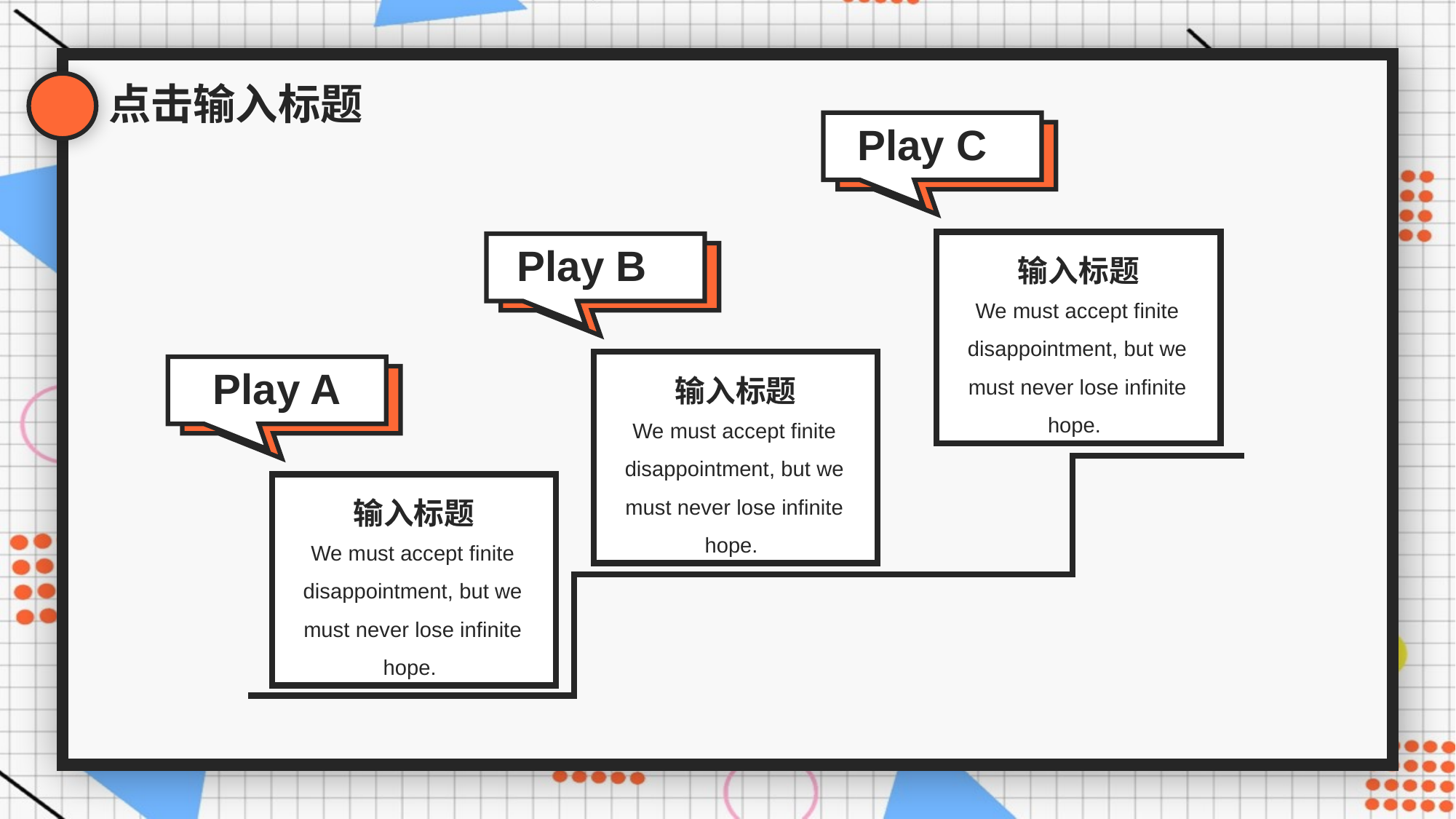

点击输入标题

Play C
输入标题

输入标题
We must accept finite disappointment, but we must never lose infinite hope.
We must accept finite disappointment, but we must never lose infinite hope.

Play B
输入标题

输入标题
We must accept finite disappointment, but we must never lose infinite hope.
We must accept finite disappointment, but we must never lose infinite hope.
Play A

输入标题

输入标题
We must accept finite disappointment, but we must never lose infinite hope.
We must accept finite disappointment, but we must never lose infinite hope.